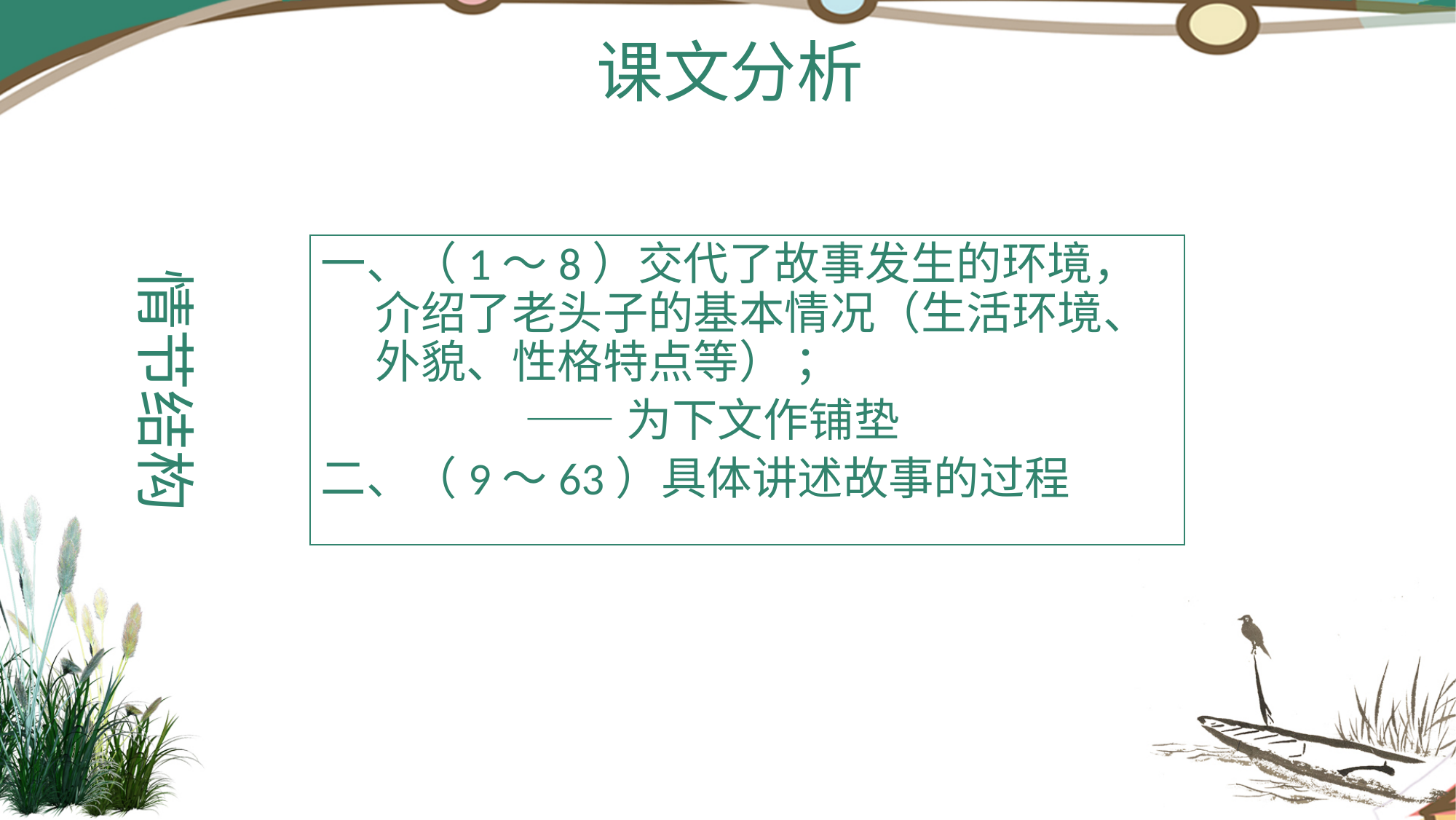

课文分析
情节结构
一、（1～8）交代了故事发生的环境，介绍了老头子的基本情况（生活环境、外貌、性格特点等） ；
                    ——为下文作铺垫
二、（9～63）具体讲述故事的过程